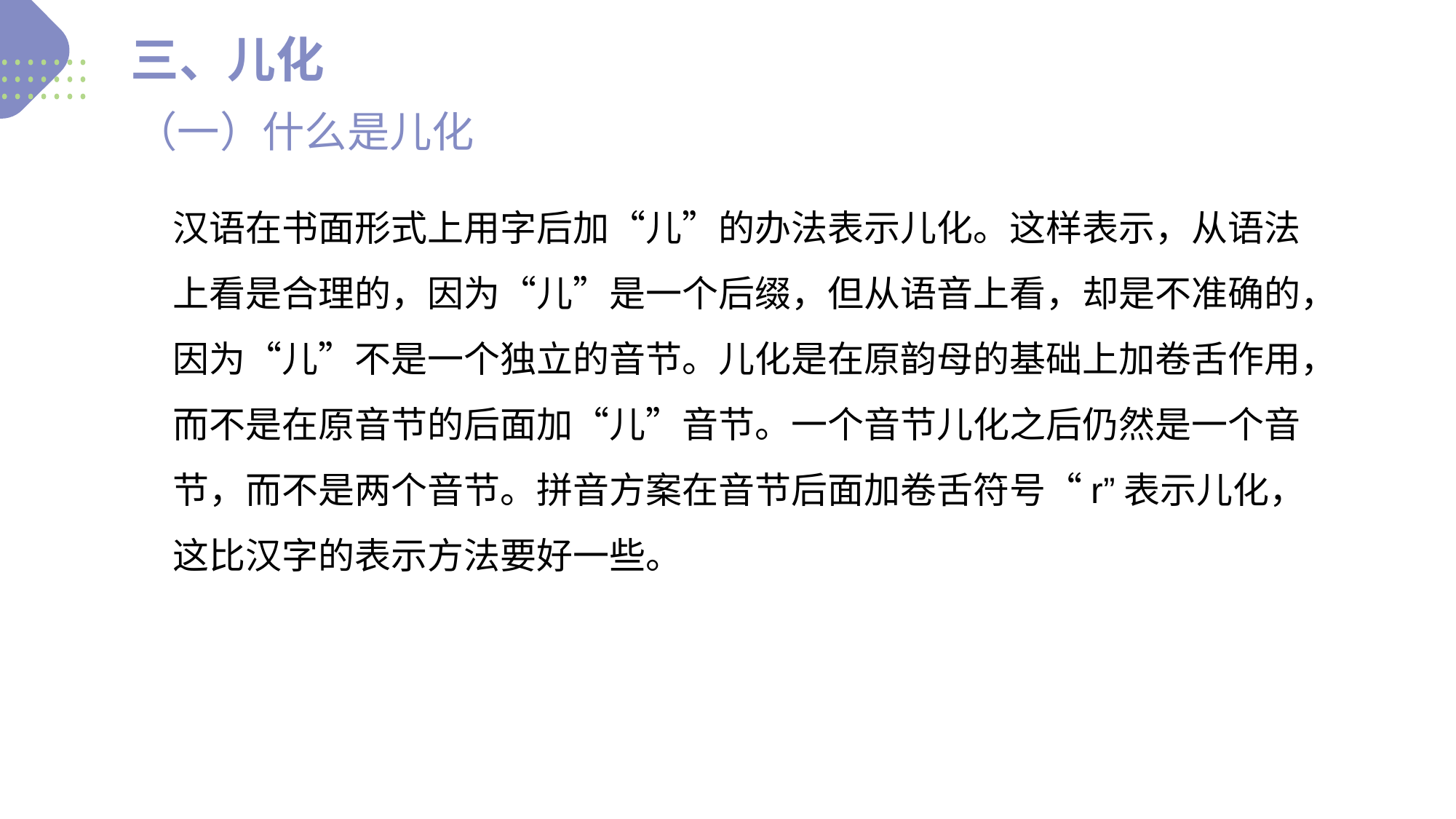

三、儿化

（一）什么是儿化
Never forget what you are, for surely the world will not. Make it your strength.
01.
汉语在书面形式上用字后加“儿”的办法表示儿化。这样表示，从语法上看是合理的，因为“儿”是一个后缀，但从语音上看，却是不准确的，因为“儿”不是一个独立的音节。儿化是在原韵母的基础上加卷舌作用，而不是在原音节的后面加“儿”音节。一个音节儿化之后仍然是一个音节，而不是两个音节。拼音方案在音节后面加卷舌符号“r”表示儿化，这比汉字的表示方法要好一些。